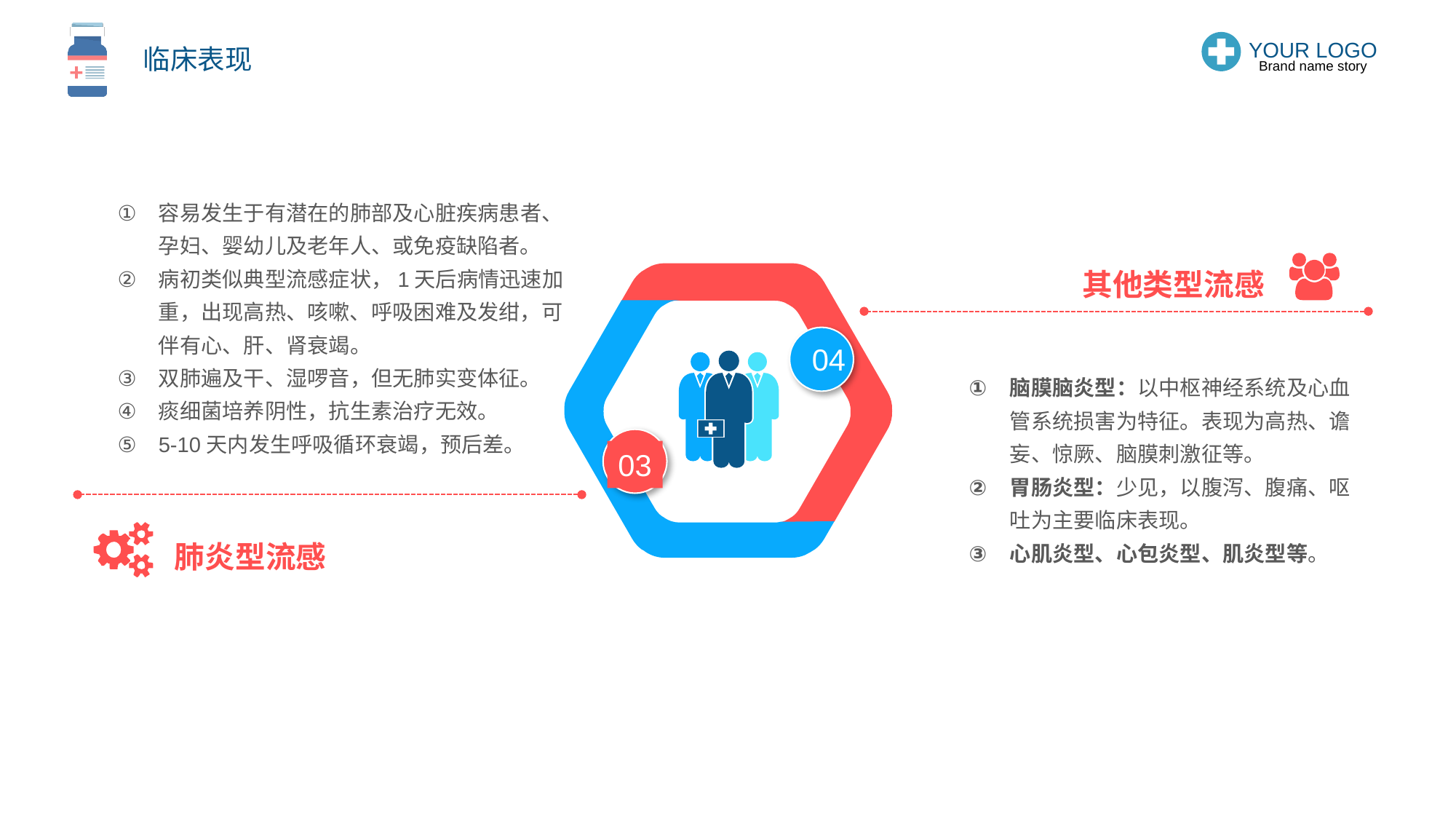

YOUR LOGO
Brand name story

容易发生于有潜在的肺部及心脏疾病患者、孕妇、婴幼儿及老年人、或免疫缺陷者。
病初类似典型流感症状，1天后病情迅速加重，出现高热、咳嗽、呼吸困难及发绀，可伴有心、肝、肾衰竭。
双肺遍及干、湿啰音，但无肺实变体征。
痰细菌培养阴性，抗生素治疗无效。
5-10天内发生呼吸循环衰竭，预后差。
其他类型流感

04

脑膜脑炎型：以中枢神经系统及心血管系统损害为特征。表现为高热、谵妄、惊厥、脑膜刺激征等。
胃肠炎型：少见，以腹泻、腹痛、呕吐为主要临床表现。
心肌炎型、心包炎型、肌炎型等。

03
肺炎型流感